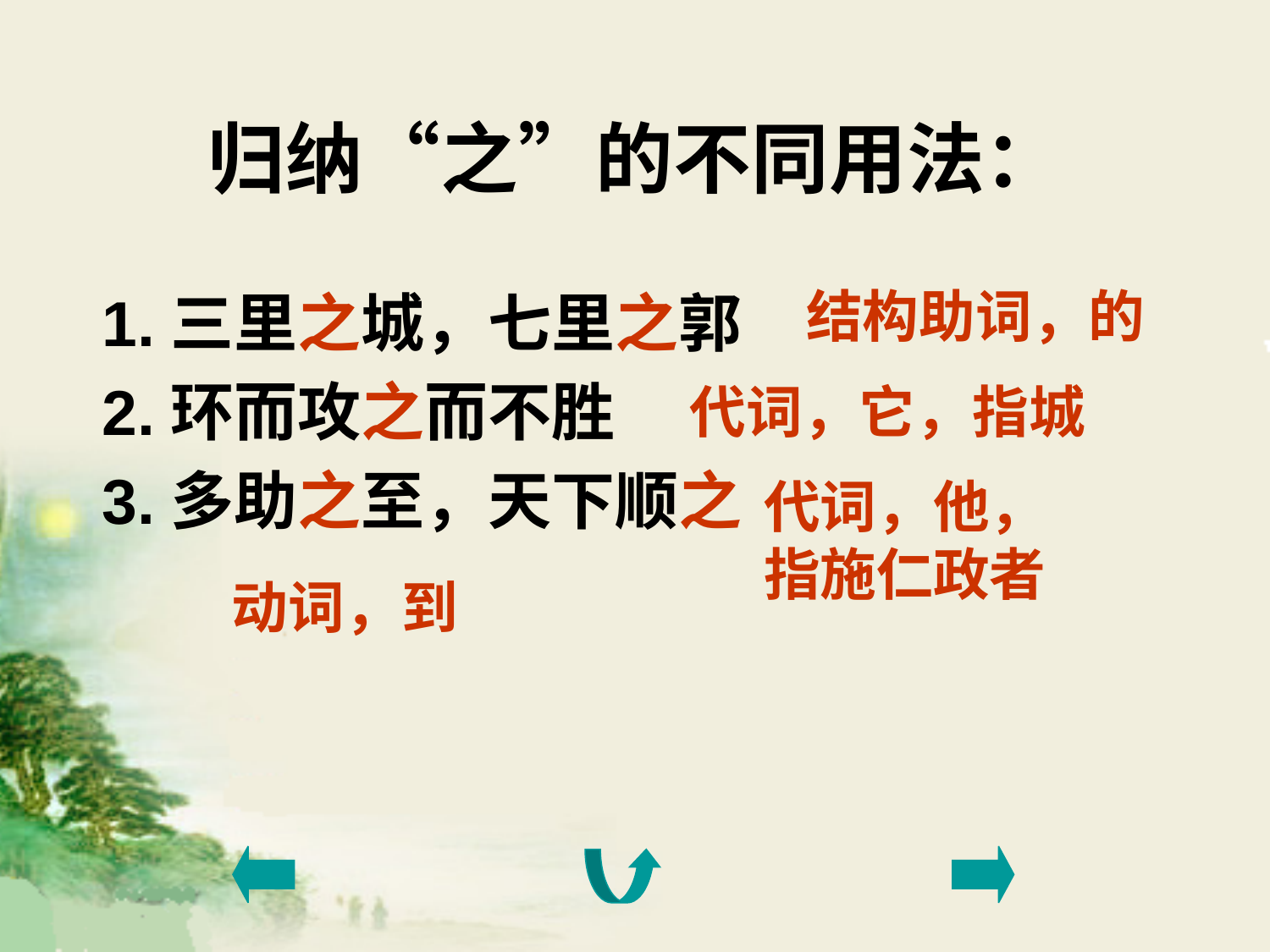

# 归纳“之”的不同用法：
结构助词，的
1.三里之城，七里之郭
2.环而攻之而不胜
3.多助之至，天下顺之
代词，它，指城
代词，他，指施仁政者
动词，到